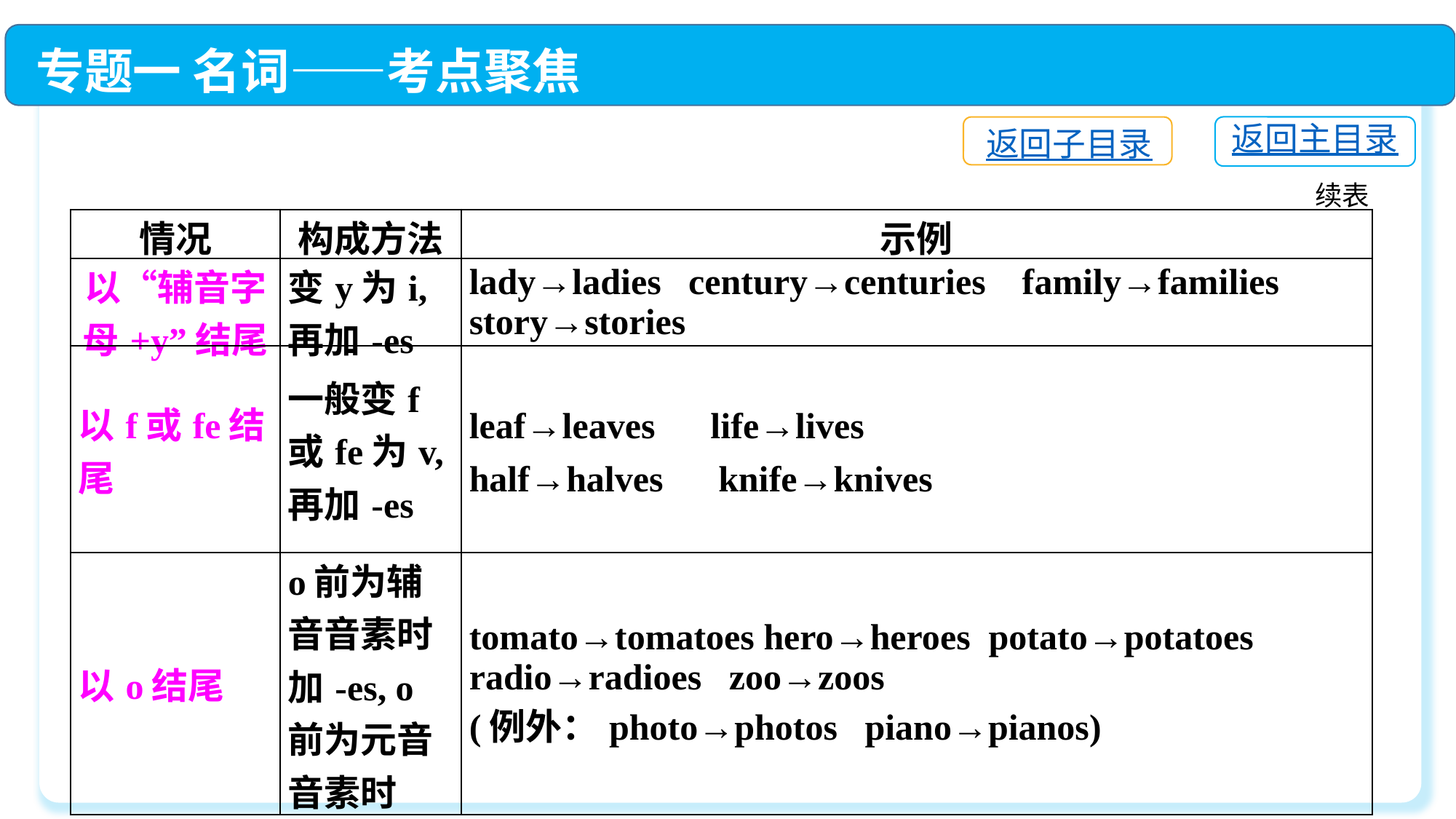

专题一 名词——考点聚焦

返回主目录

返回子目录
续表
| 情况 | 构成方法 | 示例 |
| --- | --- | --- |
| 以“辅音字母+y”结尾 | 变y为i,再加-es | lady→ladies century→centuries family→families story→stories |
| 以f或fe结尾 | 一般变f或fe为v,再加-es | leaf→leaves　life→lives half→halves　knife→knives |
| 以o结尾 | o前为辅音音素时加-es, o前为元音音素时加-s | tomato→tomatoes hero→heroes potato→potatoes radio→radioes zoo→zoos (例外：photo→photos piano→pianos) |